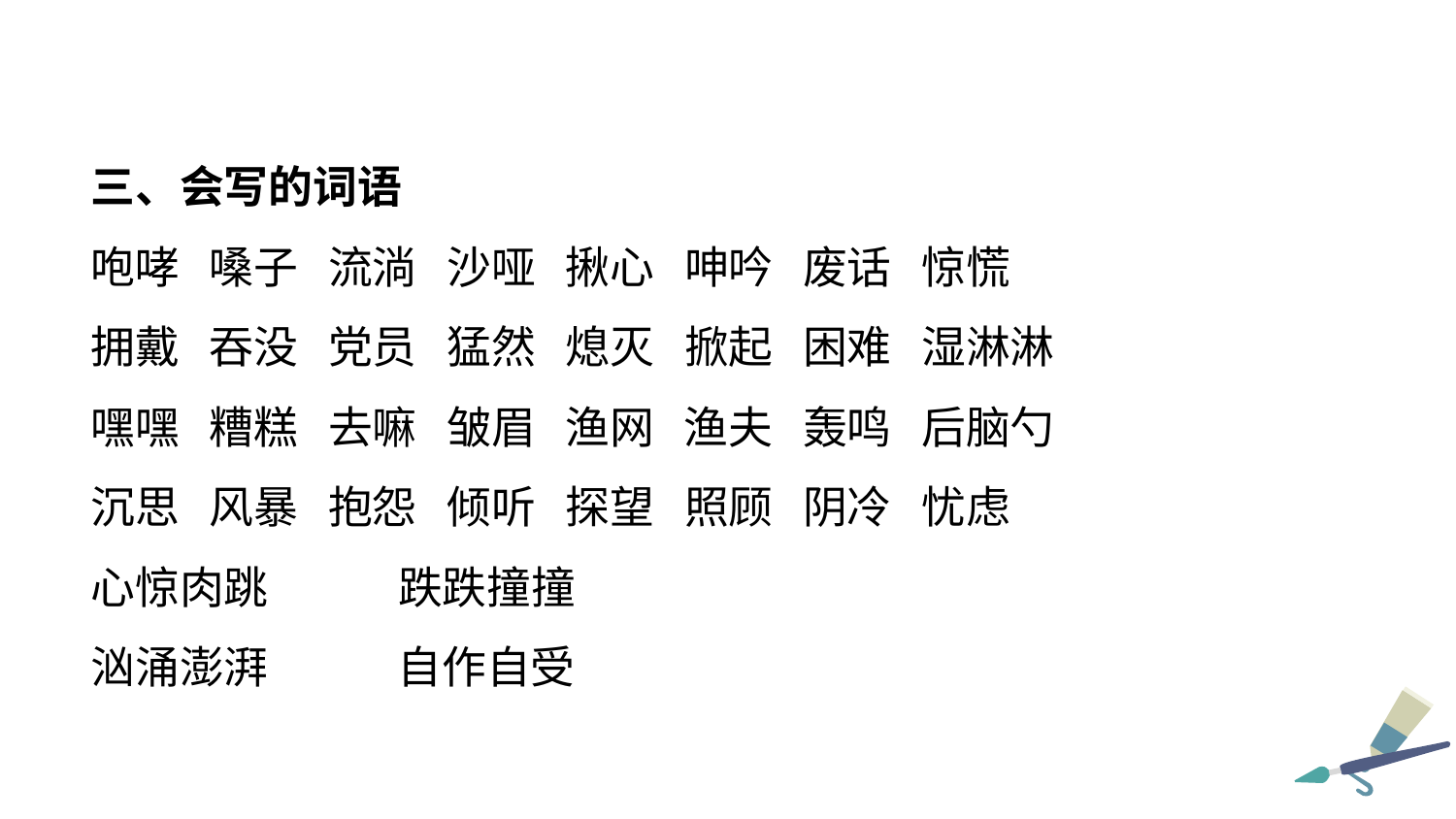

三、会写的词语
咆哮   嗓子   流淌   沙哑   揪心   呻吟   废话   惊慌
拥戴   吞没   党员   猛然   熄灭   掀起   困难   湿淋淋
嘿嘿   糟糕   去嘛   皱眉   渔网   渔夫   轰鸣   后脑勺
沉思   风暴   抱怨   倾听   探望   照顾   阴冷   忧虑
心惊肉跳             跌跌撞撞
汹涌澎湃             自作自受